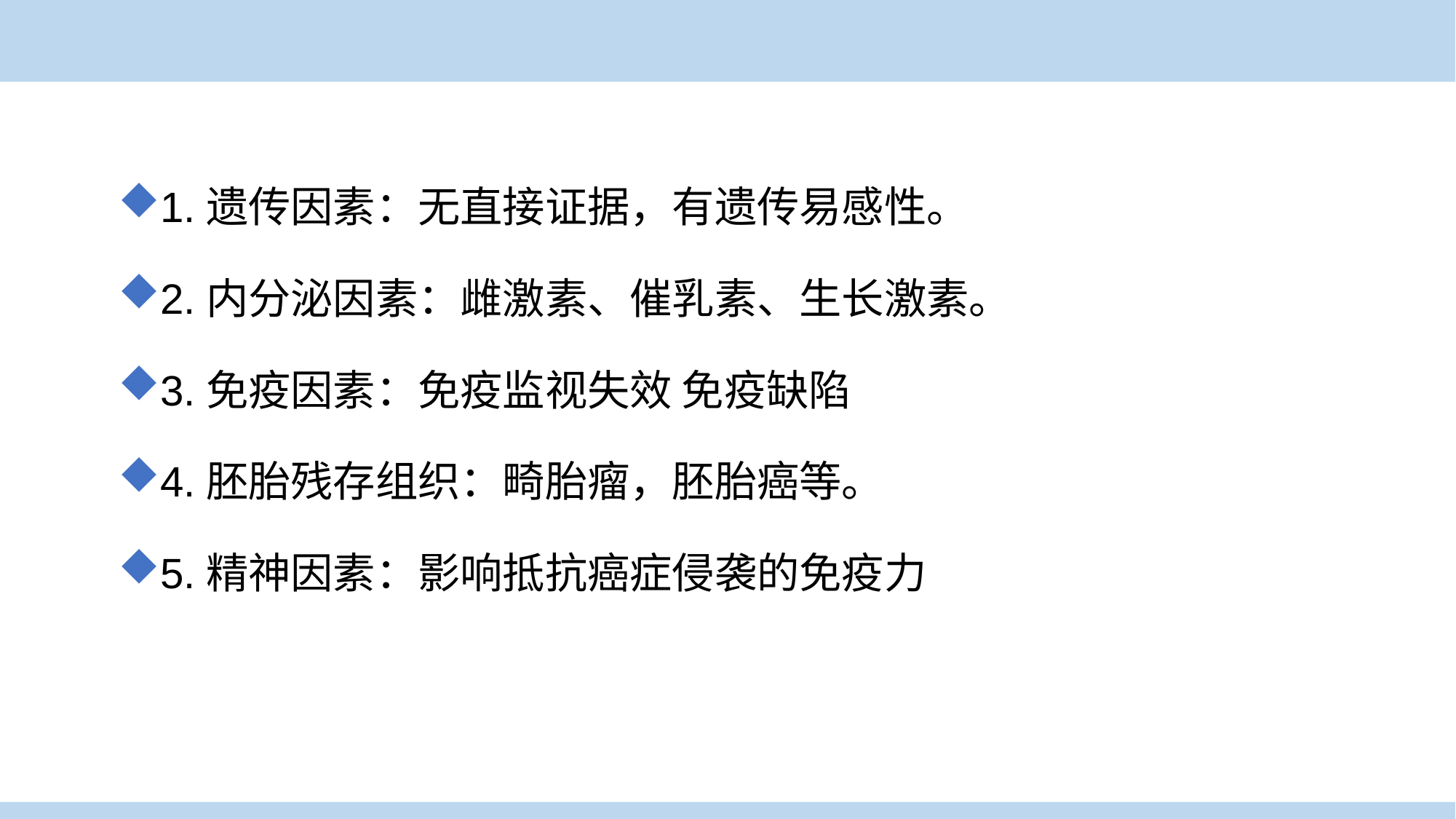

1.遗传因素：无直接证据，有遗传易感性。
2.内分泌因素：雌激素、催乳素、生长激素。
3.免疫因素：免疫监视失效 免疫缺陷
4.胚胎残存组织：畸胎瘤，胚胎癌等。
5.精神因素：影响抵抗癌症侵袭的免疫力